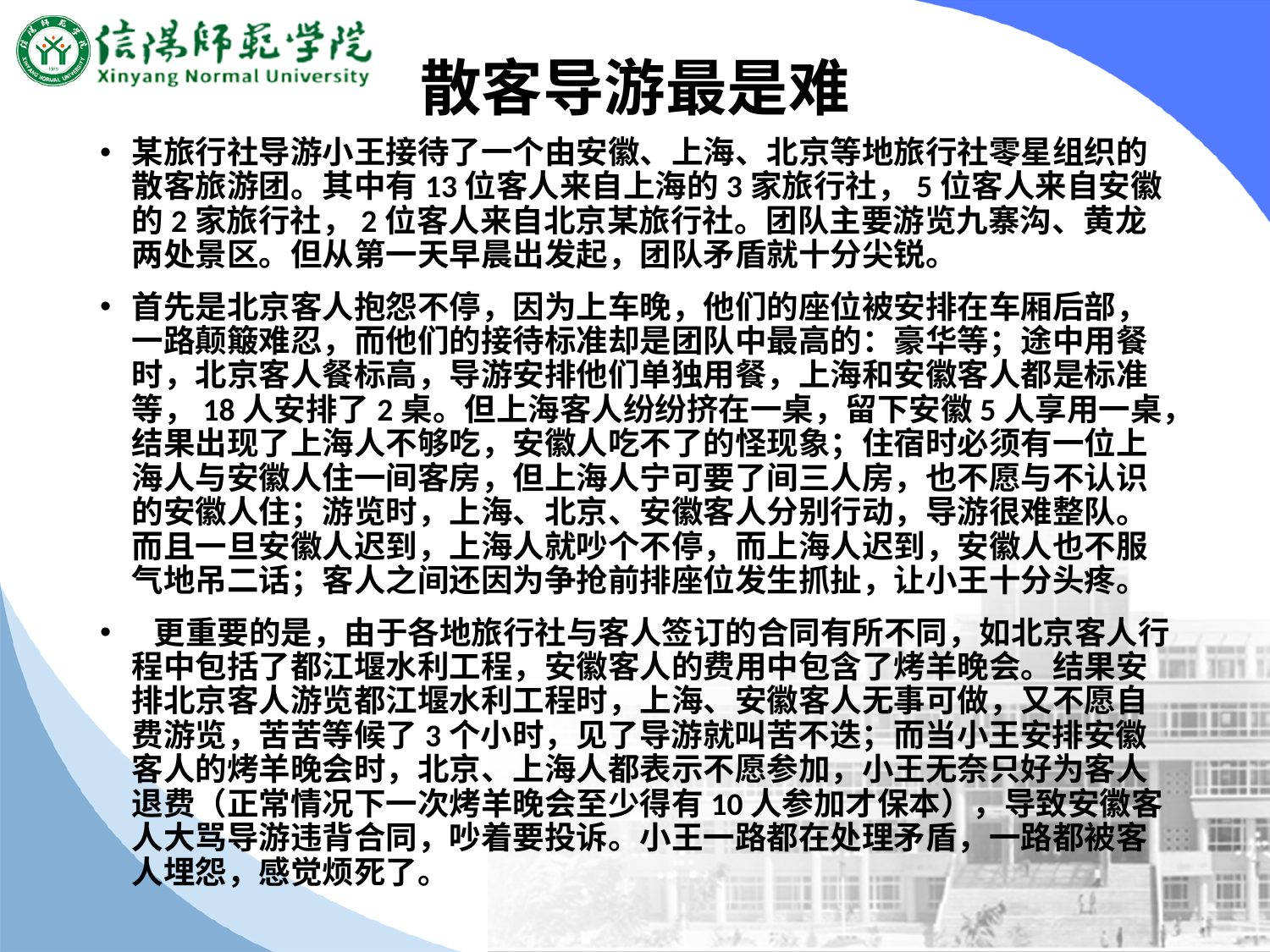

# 散客导游最是难
某旅行社导游小王接待了一个由安徽、上海、北京等地旅行社零星组织的散客旅游团。其中有13位客人来自上海的3家旅行社，5位客人来自安徽的2家旅行社，2位客人来自北京某旅行社。团队主要游览九寨沟、黄龙两处景区。但从第一天早晨出发起，团队矛盾就十分尖锐。
首先是北京客人抱怨不停，因为上车晚，他们的座位被安排在车厢后部，一路颠簸难忍，而他们的接待标准却是团队中最高的：豪华等；途中用餐时，北京客人餐标高，导游安排他们单独用餐，上海和安徽客人都是标准等，18人安排了2桌。但上海客人纷纷挤在一桌，留下安徽5人享用一桌，结果出现了上海人不够吃，安徽人吃不了的怪现象；住宿时必须有一位上海人与安徽人住一间客房，但上海人宁可要了间三人房，也不愿与不认识的安徽人住；游览时，上海、北京、安徽客人分别行动，导游很难整队。而且一旦安徽人迟到，上海人就吵个不停，而上海人迟到，安徽人也不服气地吊二话；客人之间还因为争抢前排座位发生抓扯，让小王十分头疼。
  更重要的是，由于各地旅行社与客人签订的合同有所不同，如北京客人行程中包括了都江堰水利工程，安徽客人的费用中包含了烤羊晚会。结果安排北京客人游览都江堰水利工程时，上海、安徽客人无事可做，又不愿自费游览，苦苦等候了3个小时，见了导游就叫苦不迭；而当小王安排安徽客人的烤羊晚会时，北京、上海人都表示不愿参加，小王无奈只好为客人退费（正常情况下一次烤羊晚会至少得有10人参加才保本），导致安徽客人大骂导游违背合同，吵着要投诉。小王一路都在处理矛盾，一路都被客人埋怨，感觉烦死了。